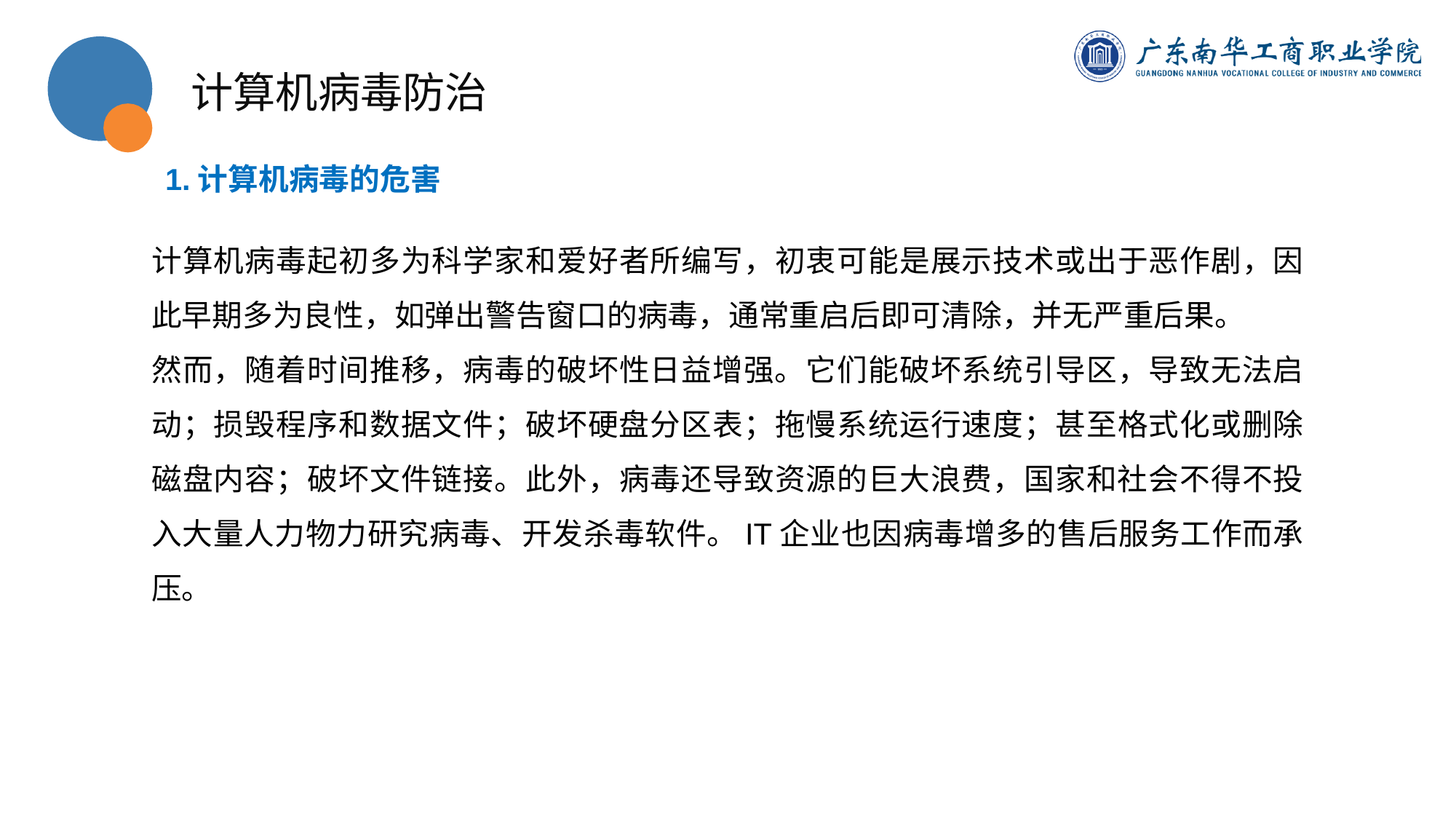

计算机病毒防治

1.计算机病毒的危害
计算机病毒起初多为科学家和爱好者所编写，初衷可能是展示技术或出于恶作剧，因此早期多为良性，如弹出警告窗口的病毒，通常重启后即可清除，并无严重后果。
然而，随着时间推移，病毒的破坏性日益增强。它们能破坏系统引导区，导致无法启动；损毁程序和数据文件；破坏硬盘分区表；拖慢系统运行速度；甚至格式化或删除磁盘内容；破坏文件链接。此外，病毒还导致资源的巨大浪费，国家和社会不得不投入大量人力物力研究病毒、开发杀毒软件。IT企业也因病毒增多的售后服务工作而承压。